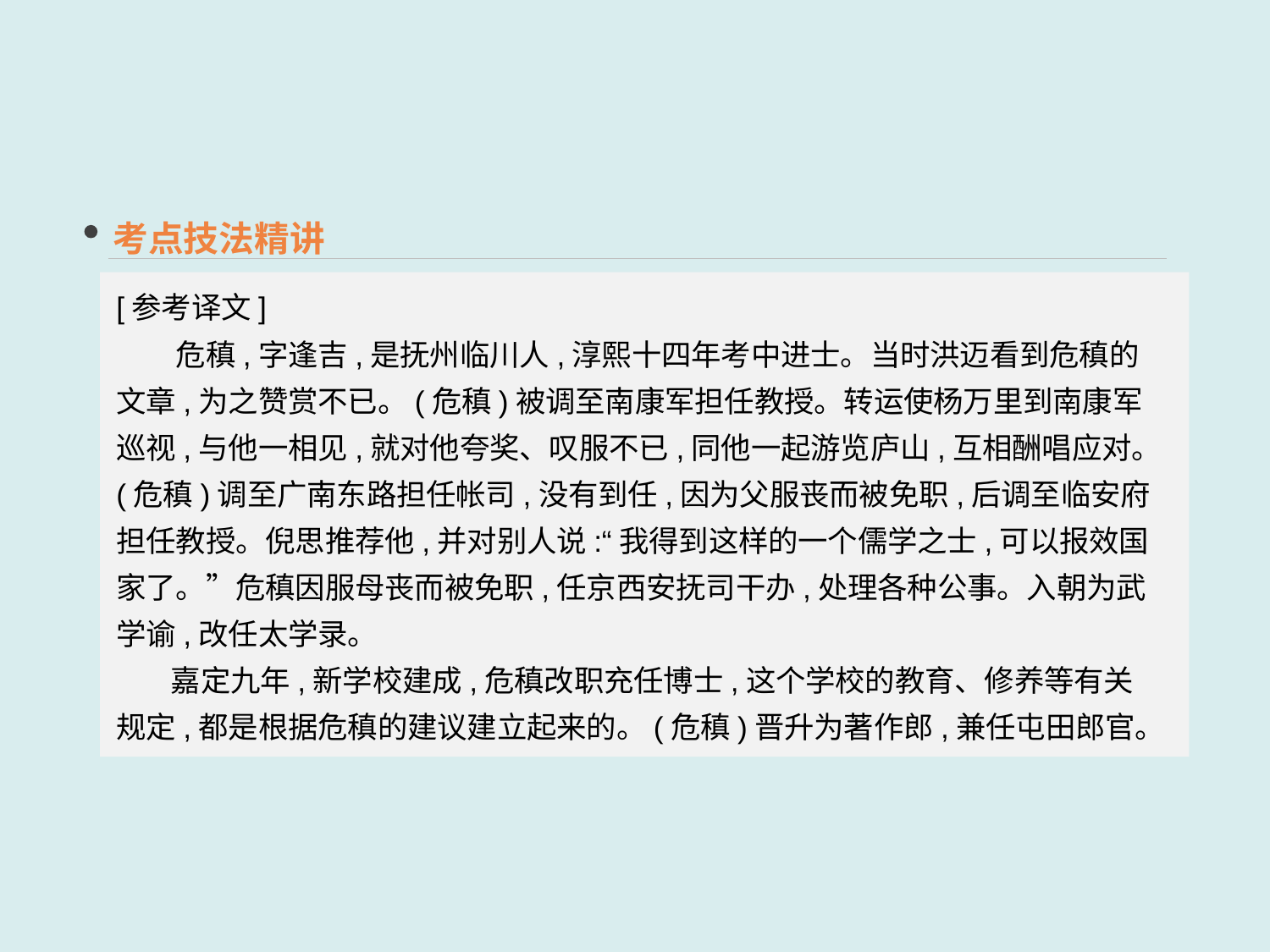

考点技法精讲

[参考译文]
　　危稹,字逢吉,是抚州临川人,淳熙十四年考中进士。当时洪迈看到危稹的文章,为之赞赏不已。(危稹)被调至南康军担任教授。转运使杨万里到南康军巡视,与他一相见,就对他夸奖、叹服不已,同他一起游览庐山,互相酬唱应对。(危稹)调至广南东路担任帐司,没有到任,因为父服丧而被免职,后调至临安府担任教授。倪思推荐他,并对别人说:“我得到这样的一个儒学之士,可以报效国家了。”危稹因服母丧而被免职,任京西安抚司干办,处理各种公事。入朝为武学谕,改任太学录。
       嘉定九年,新学校建成,危稹改职充任博士,这个学校的教育、修养等有关规定,都是根据危稹的建议建立起来的。(危稹)晋升为著作郎,兼任屯田郎官。